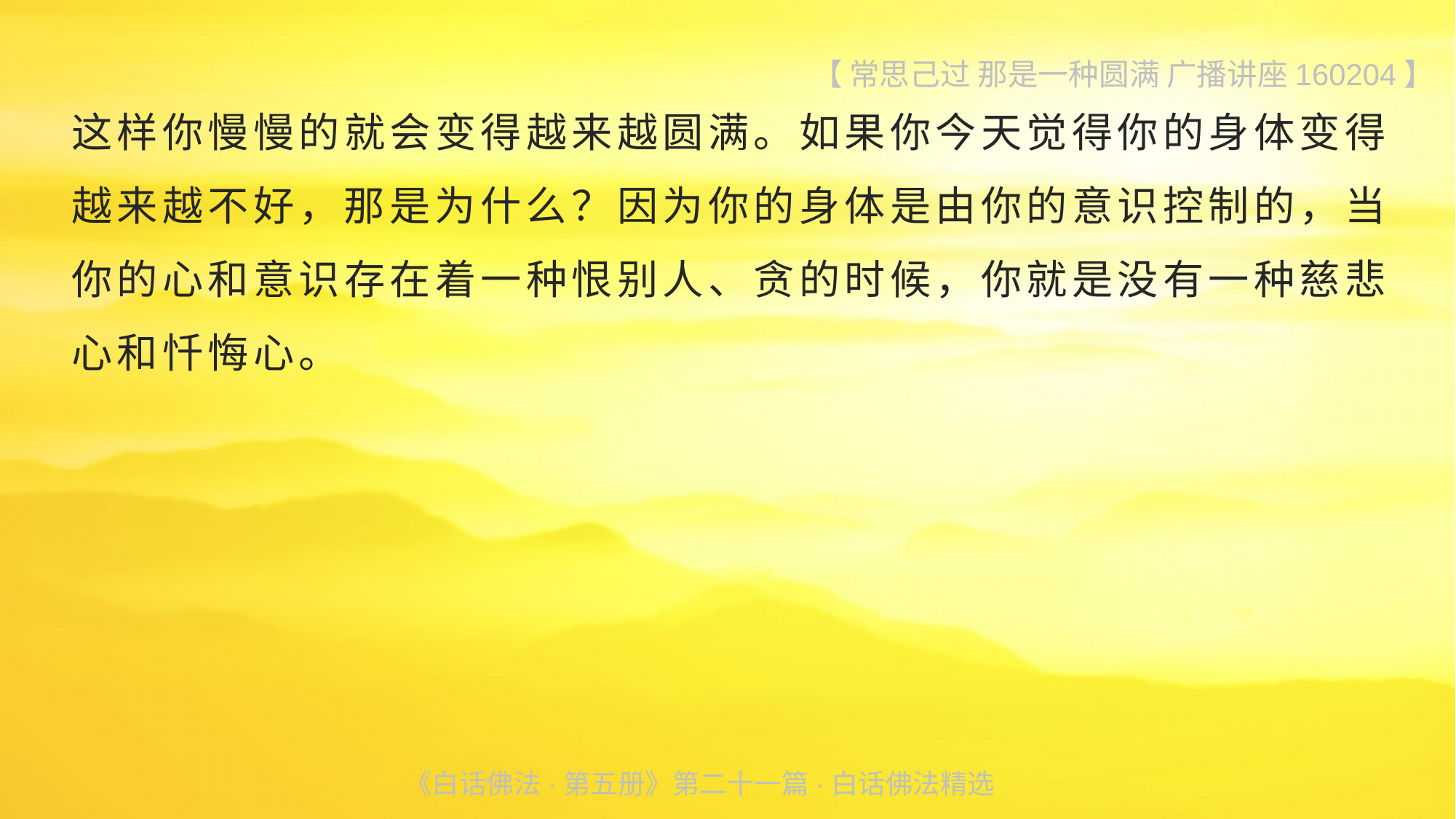

【 常思己过 那是一种圆满 广播讲座160204】
这样你慢慢的就会变得越来越圆满。如果你今天觉得你的身体变得越来越不好，那是为什么？因为你的身体是由你的意识控制的，当你的心和意识存在着一种恨别人、贪的时候，你就是没有一种慈悲心和忏悔心。

《白话佛法·第五册》第二十一篇·白话佛法精选